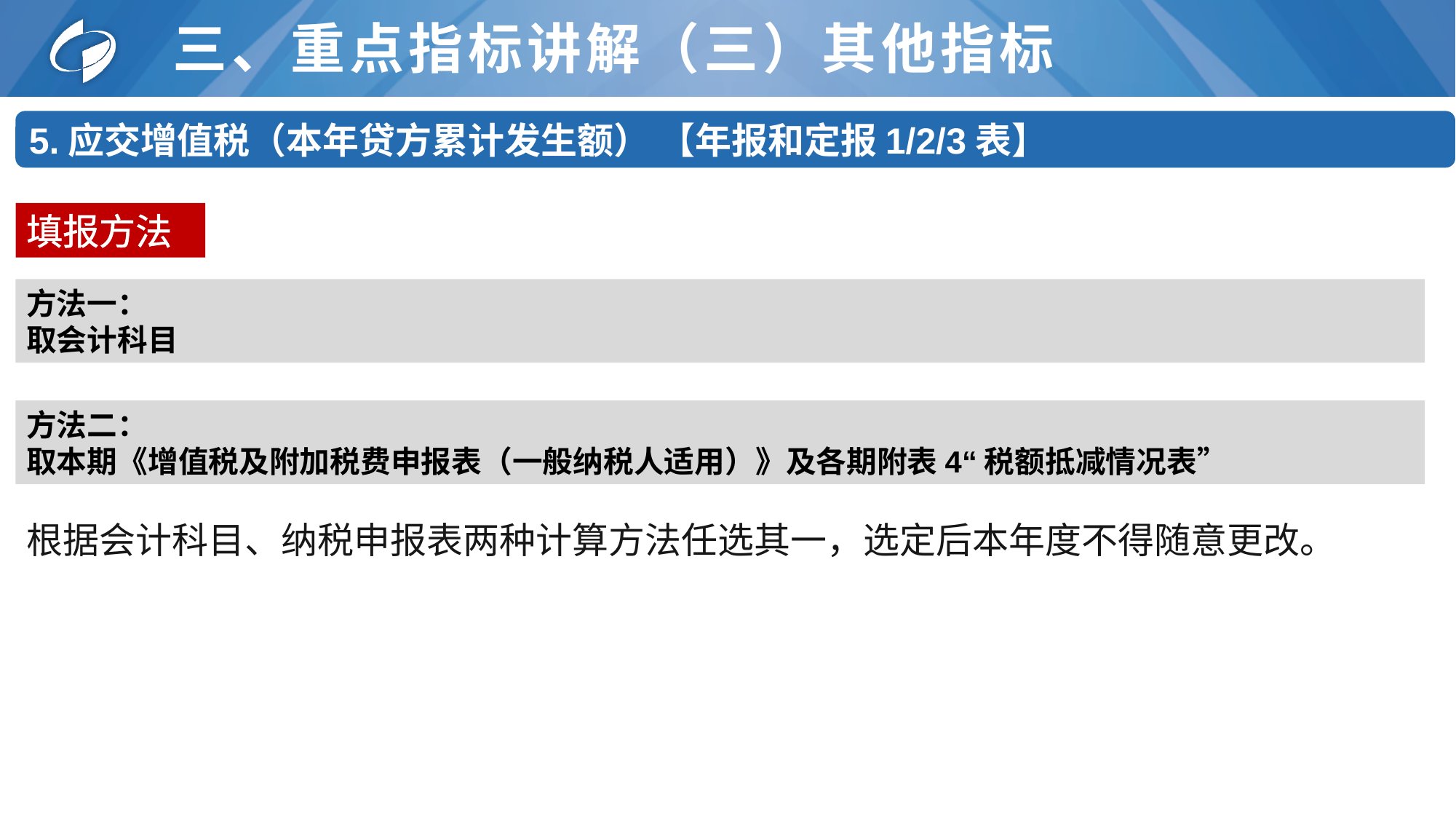

# 三、重点指标讲解（三）其他指标
5.应交增值税（本年贷方累计发生额） 【年报和定报1/2/3表】
填报方法
方法一：
取会计科目
方法二：
取本期《增值税及附加税费申报表（一般纳税人适用）》及各期附表4“税额抵减情况表”
根据会计科目、纳税申报表两种计算方法任选其一，选定后本年度不得随意更改。